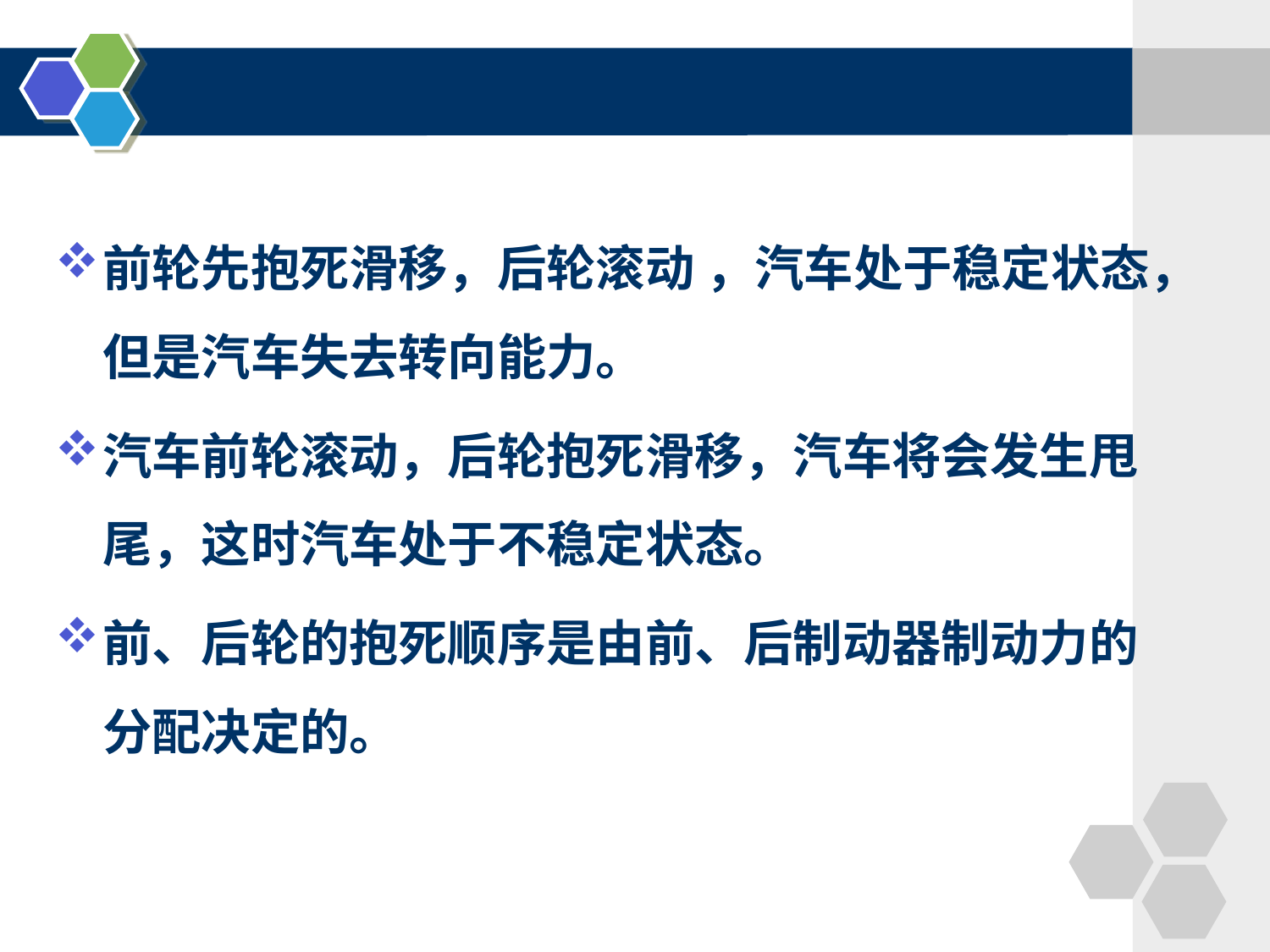

前轮先抱死滑移，后轮滚动 ，汽车处于稳定状态，但是汽车失去转向能力。
汽车前轮滚动，后轮抱死滑移，汽车将会发生甩尾，这时汽车处于不稳定状态。
前、后轮的抱死顺序是由前、后制动器制动力的分配决定的。